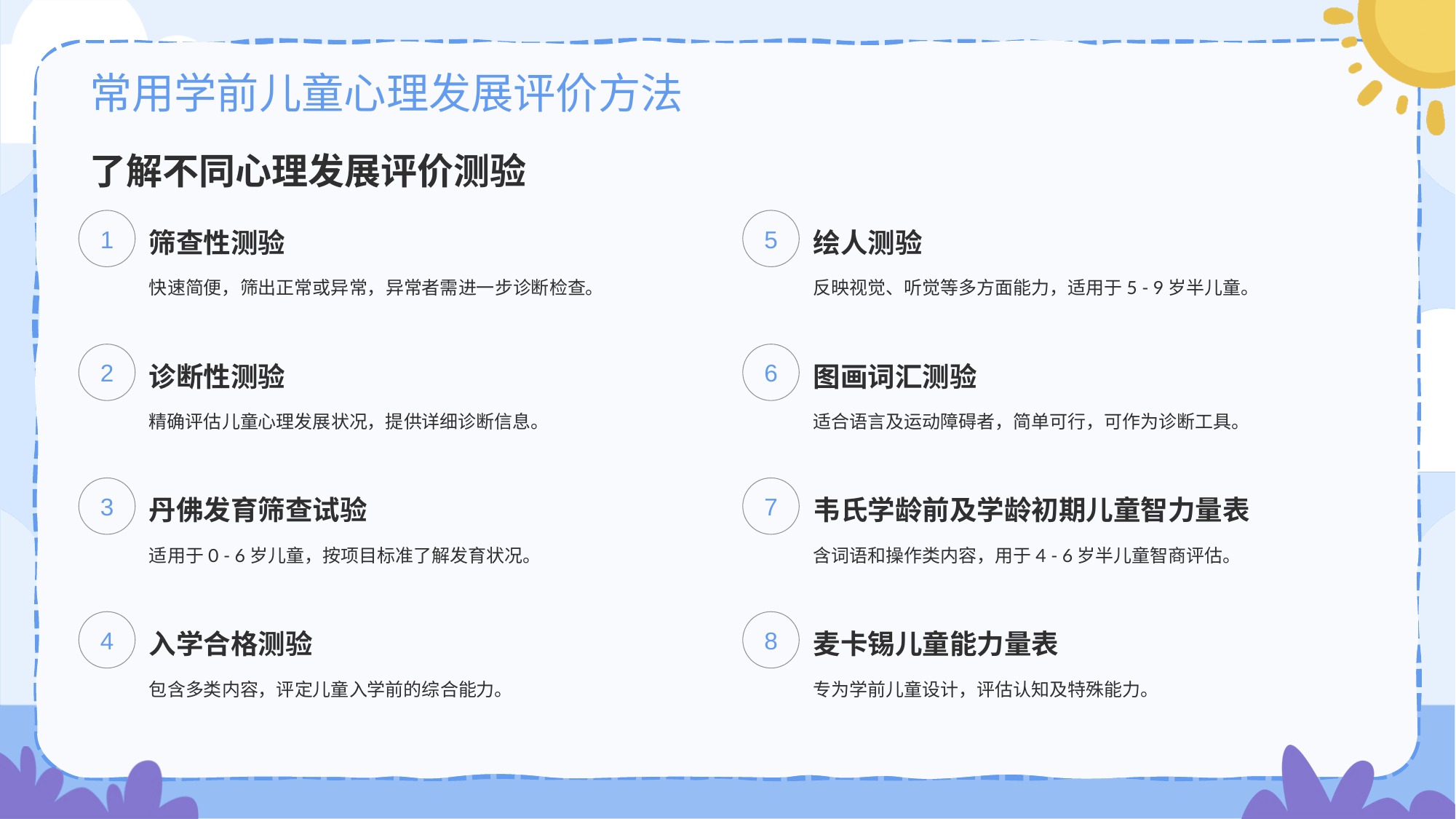

# 常用学前儿童心理发展评价方法
了解不同心理发展评价测验
1
筛查性测验
快速简便，筛出正常或异常，异常者需进一步诊断检查。
5
绘人测验
反映视觉、听觉等多方面能力，适用于5 - 9岁半儿童。
2
诊断性测验
精确评估儿童心理发展状况，提供详细诊断信息。
6
图画词汇测验
适合语言及运动障碍者，简单可行，可作为诊断工具。
3
丹佛发育筛查试验
适用于0 - 6岁儿童，按项目标准了解发育状况。
7
韦氏学龄前及学龄初期儿童智力量表
含词语和操作类内容，用于4 - 6岁半儿童智商评估。
4
入学合格测验
包含多类内容，评定儿童入学前的综合能力。
8
麦卡锡儿童能力量表
专为学前儿童设计，评估认知及特殊能力。